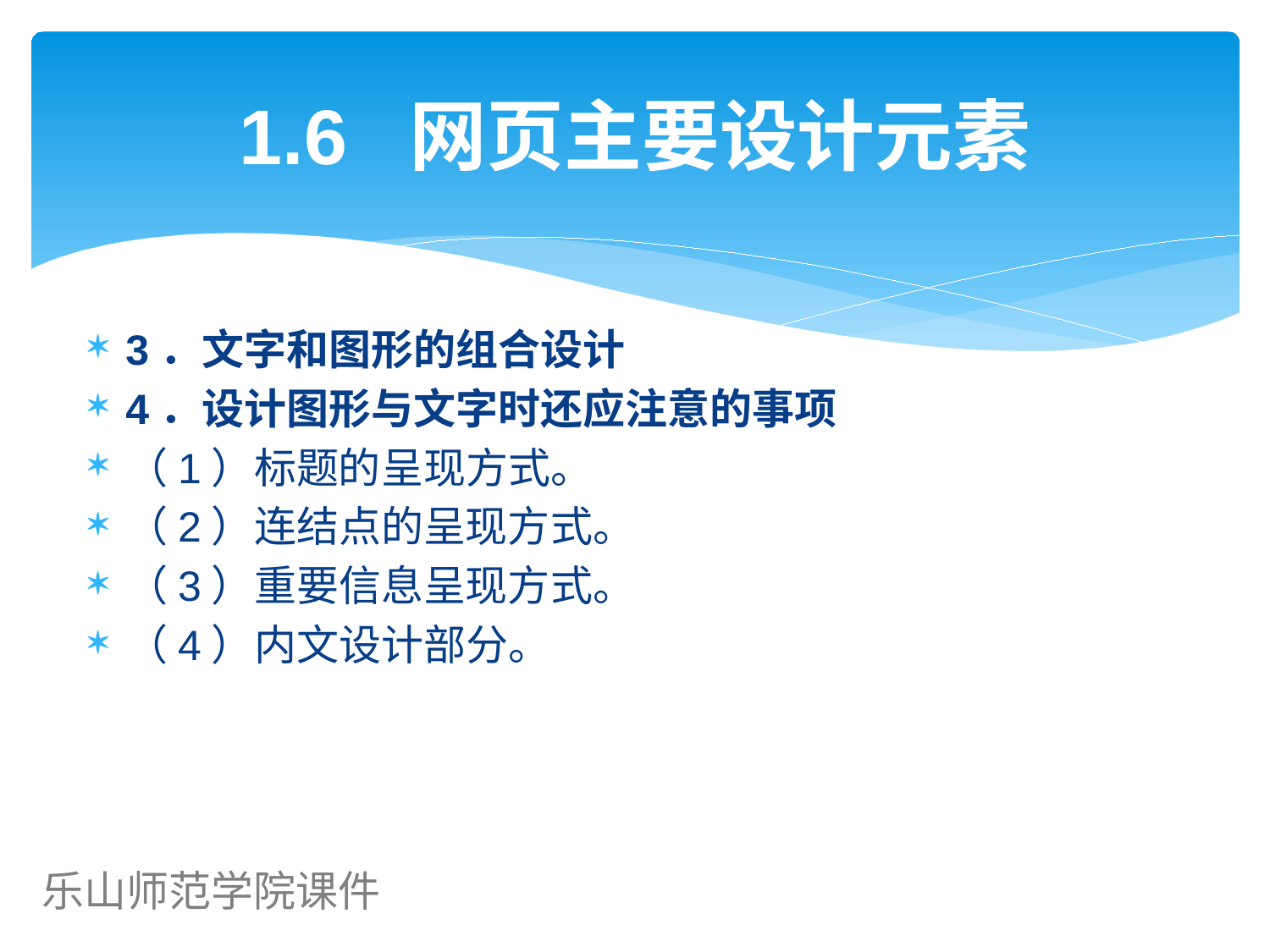

# 1.6  网页主要设计元素
3．文字和图形的组合设计
4．设计图形与文字时还应注意的事项
（1）标题的呈现方式。
（2）连结点的呈现方式。
（3）重要信息呈现方式。
（4）内文设计部分。